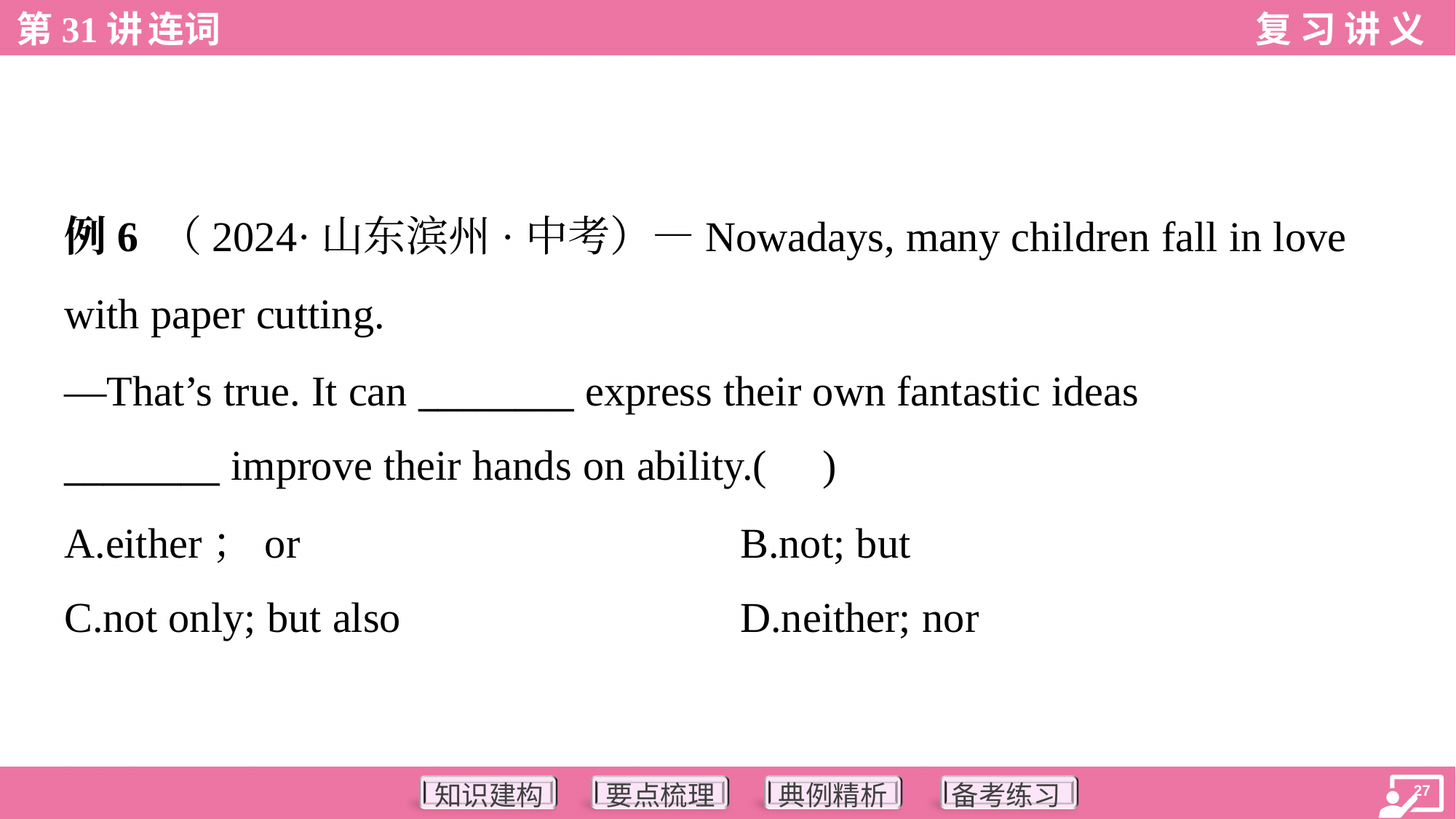

例6 （2024·山东滨州·中考）—Nowadays, many children fall in love
with paper cutting.
—That’s true. It can ________ express their own fantastic ideas
________ improve their hands on ability.(     )
A.either；or	B.not; but
C.not only; but also	D.neither; nor